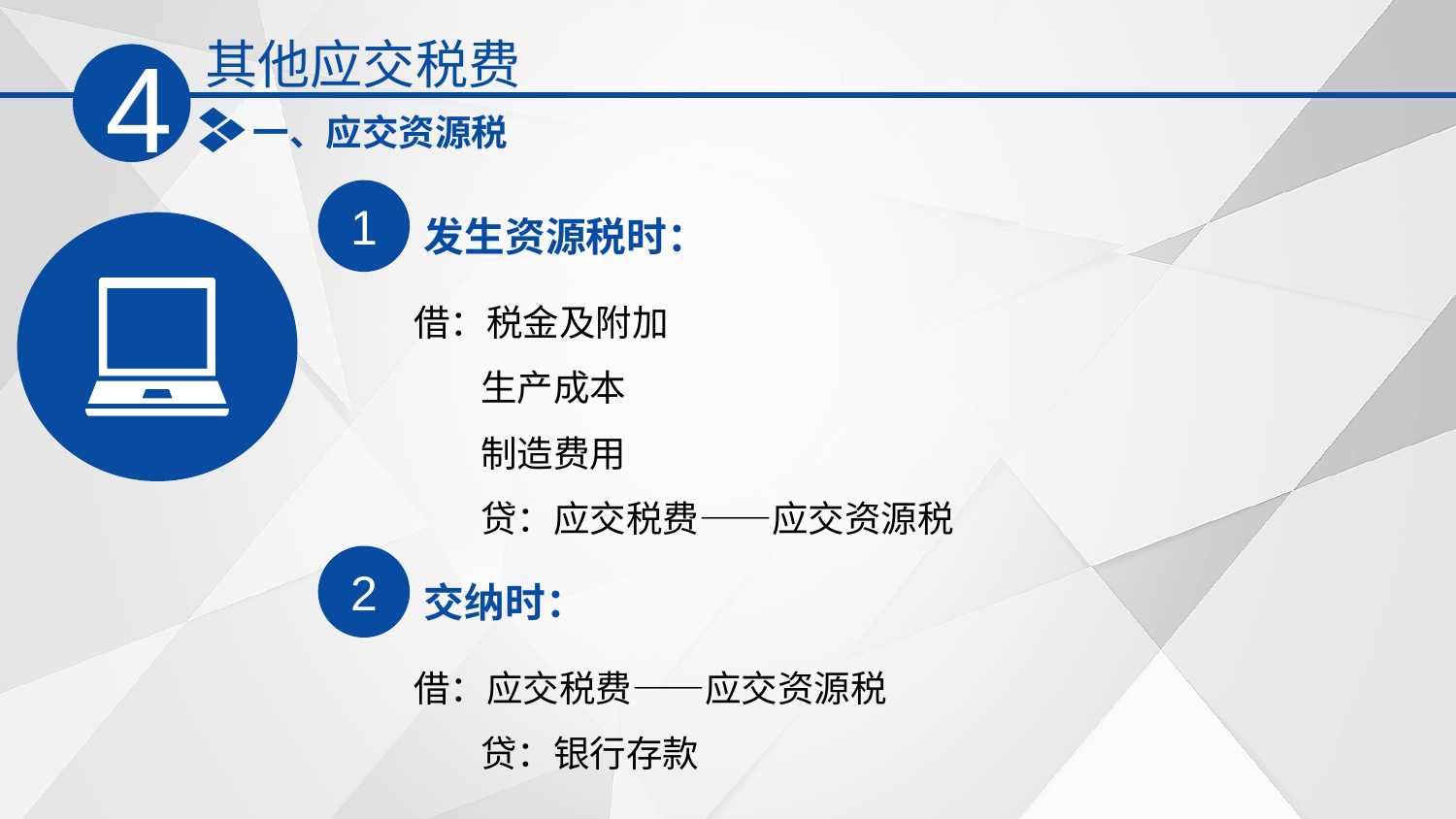

其他应交税费
4

一、应交资源税

1
发生资源税时：

借：税金及附加
       生产成本
       制造费用
       贷：应交税费——应交资源税
2
交纳时：
借：应交税费——应交资源税
       贷：银行存款